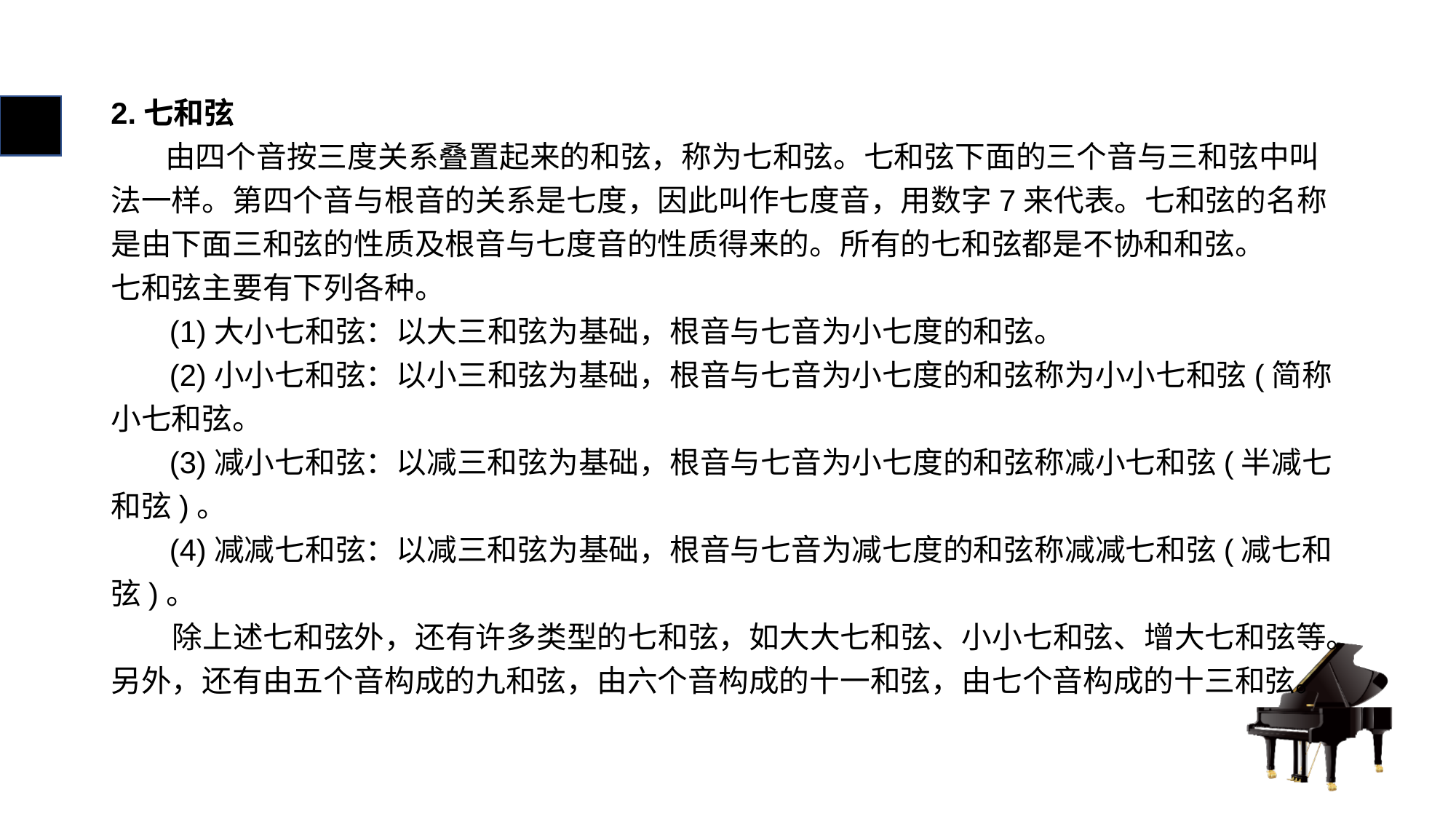

# 2.七和弦
       由四个音按三度关系叠置起来的和弦，称为七和弦。七和弦下面的三个音与三和弦中叫法一样。第四个音与根音的关系是七度，因此叫作七度音，用数字7来代表。七和弦的名称是由下面三和弦的性质及根音与七度音的性质得来的。所有的七和弦都是不协和和弦。
七和弦主要有下列各种。
       (1)大小七和弦：以大三和弦为基础，根音与七音为小七度的和弦。
       (2)小小七和弦：以小三和弦为基础，根音与七音为小七度的和弦称为小小七和弦(简称小七和弦。
       (3)减小七和弦：以减三和弦为基础，根音与七音为小七度的和弦称减小七和弦(半减七和弦)。
       (4)减减七和弦：以减三和弦为基础，根音与七音为减七度的和弦称减减七和弦(减七和弦)。
        除上述七和弦外，还有许多类型的七和弦，如大大七和弦、小小七和弦、增大七和弦等。
另外，还有由五个音构成的九和弦，由六个音构成的十一和弦，由七个音构成的十三和弦。